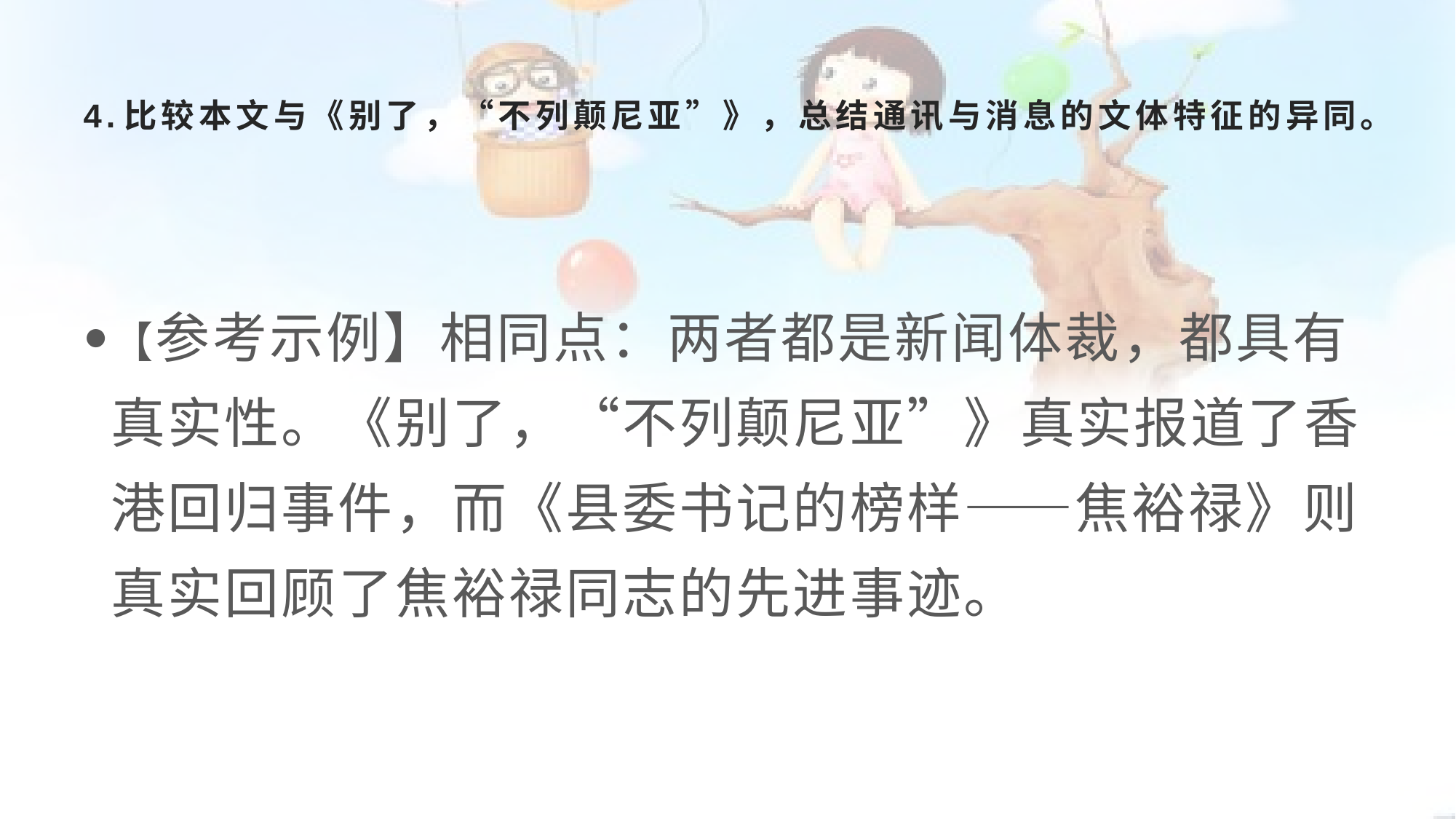

# 4.比较本文与《别了，“不列颠尼亚”》，总结通讯与消息的文体特征的异同。
【参考示例】相同点：两者都是新闻体裁，都具有真实性。《别了，“不列颠尼亚”》真实报道了香港回归事件，而《县委书记的榜样——焦裕禄》则真实回顾了焦裕禄同志的先进事迹。